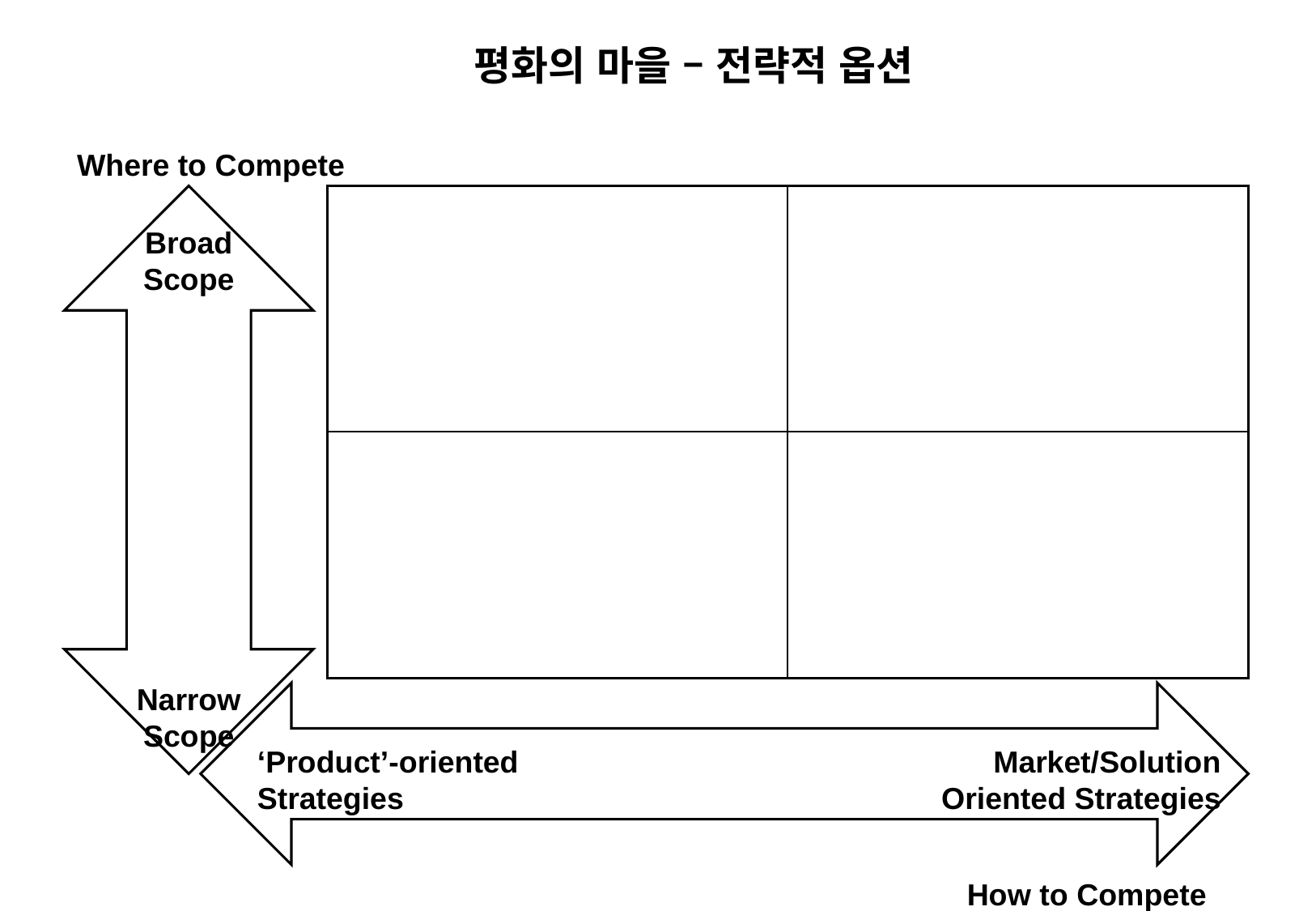

평화의 마을 – 전략적 옵션
Where to Compete

Broad
Scope
Narrow
Scope

‘Product’-oriented
Strategies
Market/Solution
Oriented Strategies
How to Compete